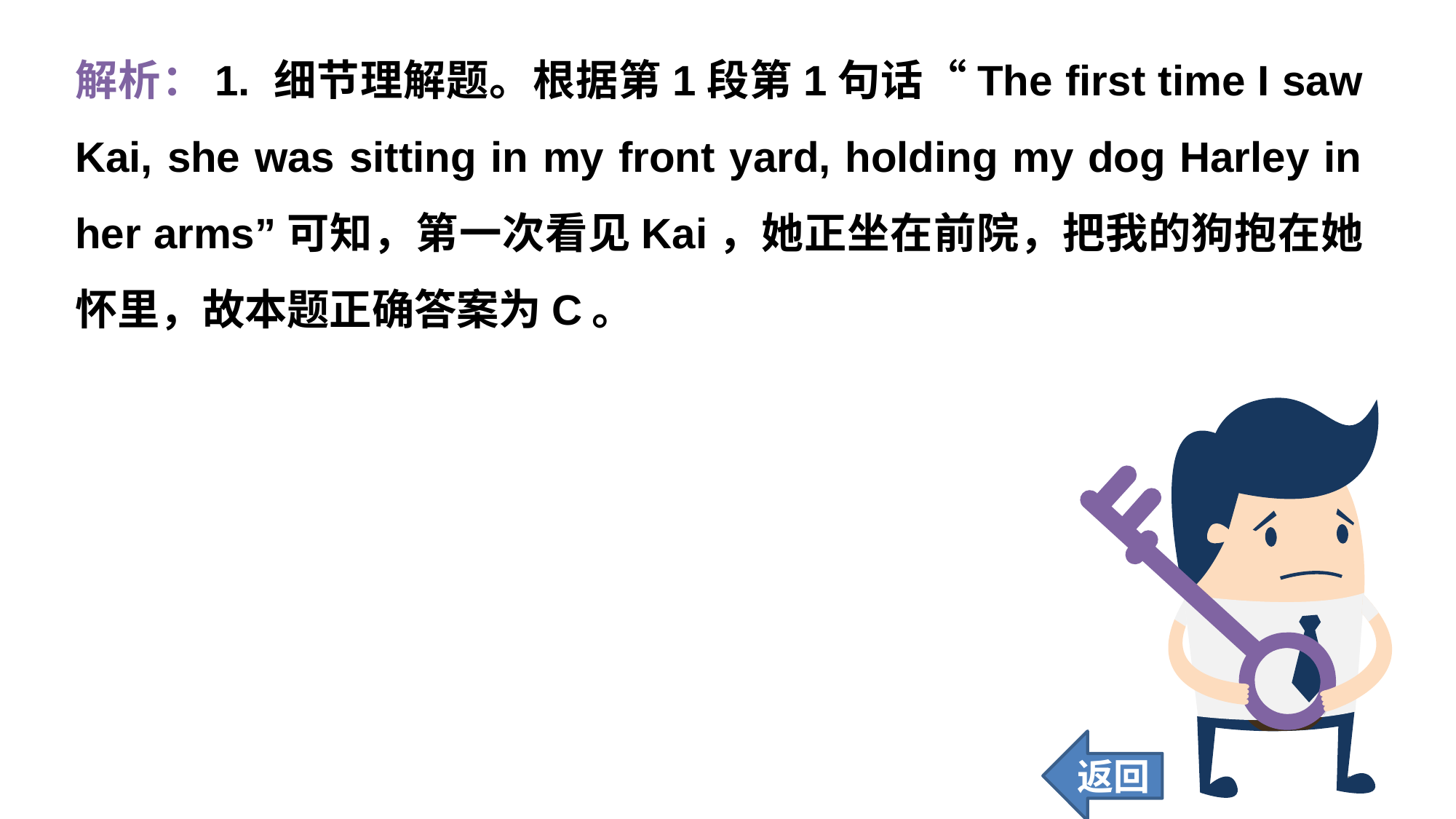

解析：1. 细节理解题。根据第1段第1句话“The first time I saw Kai, she was sitting in my front yard, holding my dog Harley in her arms”可知，第一次看见Kai，她正坐在前院，把我的狗抱在她怀里，故本题正确答案为C。

返回
190